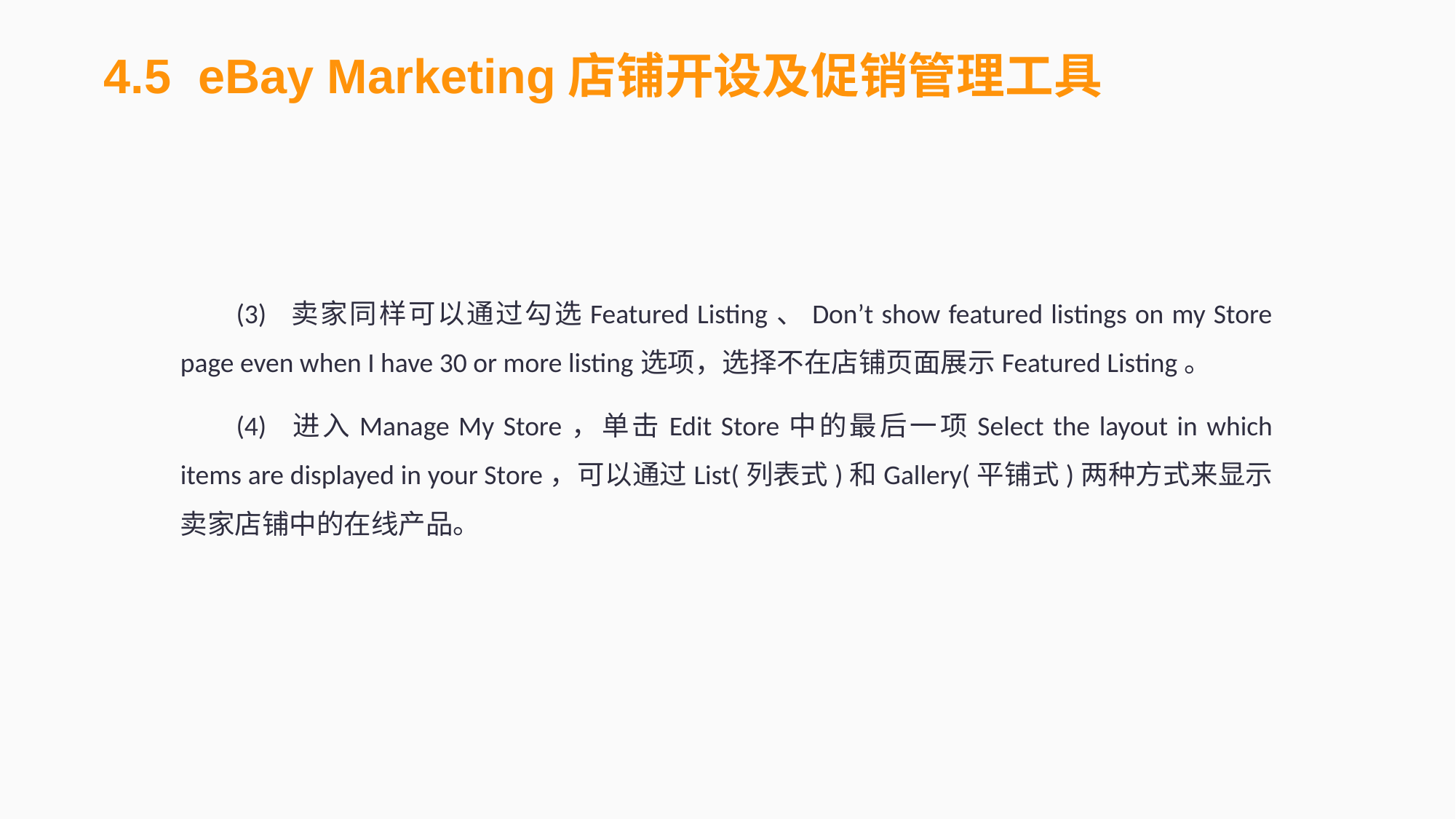

4.5  eBay Marketing店铺开设及促销管理工具
(3)	卖家同样可以通过勾选Featured Listing、Don’t show featured listings on my Store page even when I have 30 or more listing选项，选择不在店铺页面展示Featured Listing。
(4)	进入Manage My Store，单击Edit Store中的最后一项Select the layout in which items are displayed in your Store，可以通过List(列表式)和Gallery(平铺式)两种方式来显示卖家店铺中的在线产品。